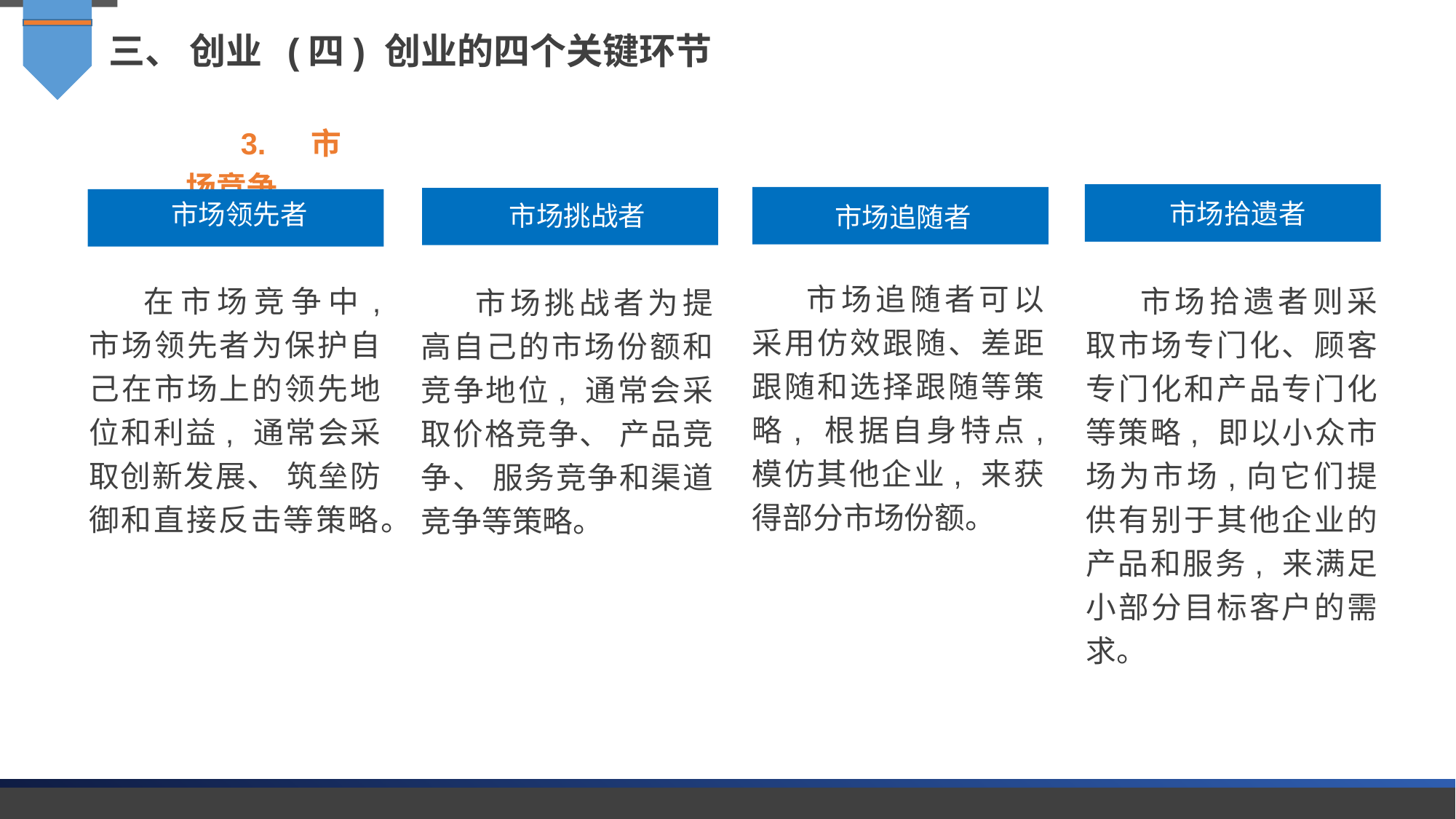

三、 创业  (四) 创业的四个关键环节
3. 市场竞争

市场拾遗者

市场领先者
市场挑战者
市场追随者
市场追随者可以采用仿效跟随、差距跟随和选择跟随等策略, 根据自身特点, 模仿其他企业, 来获得部分市场份额。
在市场竞争中, 市场领先者为保护自己在市场上的领先地位和利益, 通常会采取创新发展、 筑垒防御和直接反击等策略。
市场拾遗者则采取市场专门化、顾客专门化和产品专门化等策略, 即以小众市场为市场,向它们提供有别于其他企业的产品和服务, 来满足小部分目标客户的需求。
市场挑战者为提高自己的市场份额和竞争地位, 通常会采取价格竞争、 产品竞争、 服务竞争和渠道竞争等策略。